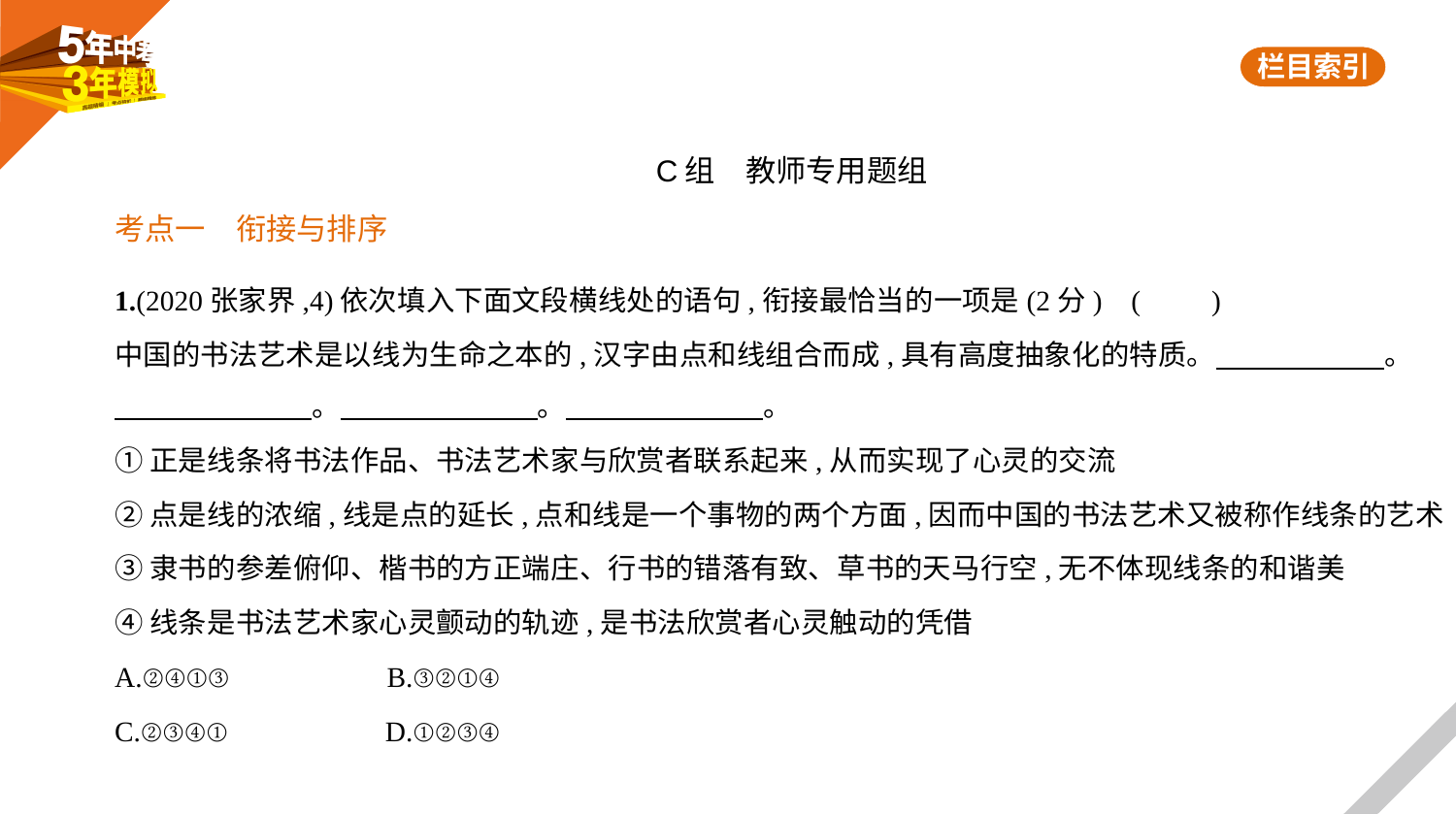

C组　教师专用题组
考点一　衔接与排序
1.(2020张家界,4)依次填入下面文段横线处的语句,衔接最恰当的一项是(2分) (　　)
中国的书法艺术是以线为生命之本的,汉字由点和线组合而成,具有高度抽象化的特质。　　　　　    。
　　　　　　    。　　　　　　    。　　　　　　    。
①正是线条将书法作品、书法艺术家与欣赏者联系起来,从而实现了心灵的交流
②点是线的浓缩,线是点的延长,点和线是一个事物的两个方面,因而中国的书法艺术又被称作线条的艺术
③隶书的参差俯仰、楷书的方正端庄、行书的错落有致、草书的天马行空,无不体现线条的和谐美
④线条是书法艺术家心灵颤动的轨迹,是书法欣赏者心灵触动的凭借
A.②④①③　　　　　B.③②①④
C.②③④①　　　　　D.①②③④